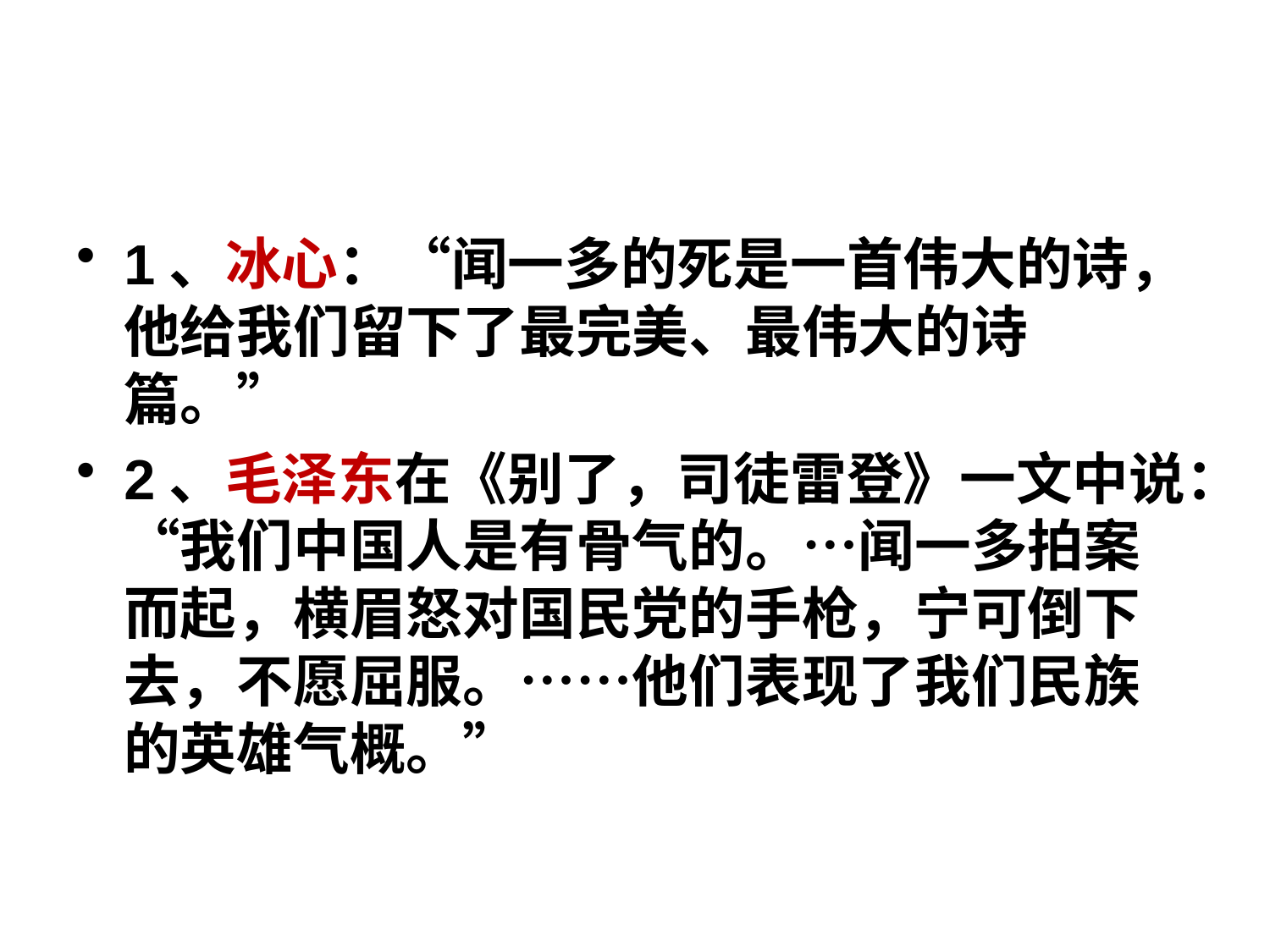

1、冰心：“闻一多的死是一首伟大的诗，他给我们留下了最完美、最伟大的诗篇。”
2、毛泽东在《别了，司徒雷登》一文中说：“我们中国人是有骨气的。…闻一多拍案而起，横眉怒对国民党的手枪，宁可倒下去，不愿屈服。……他们表现了我们民族的英雄气概。”